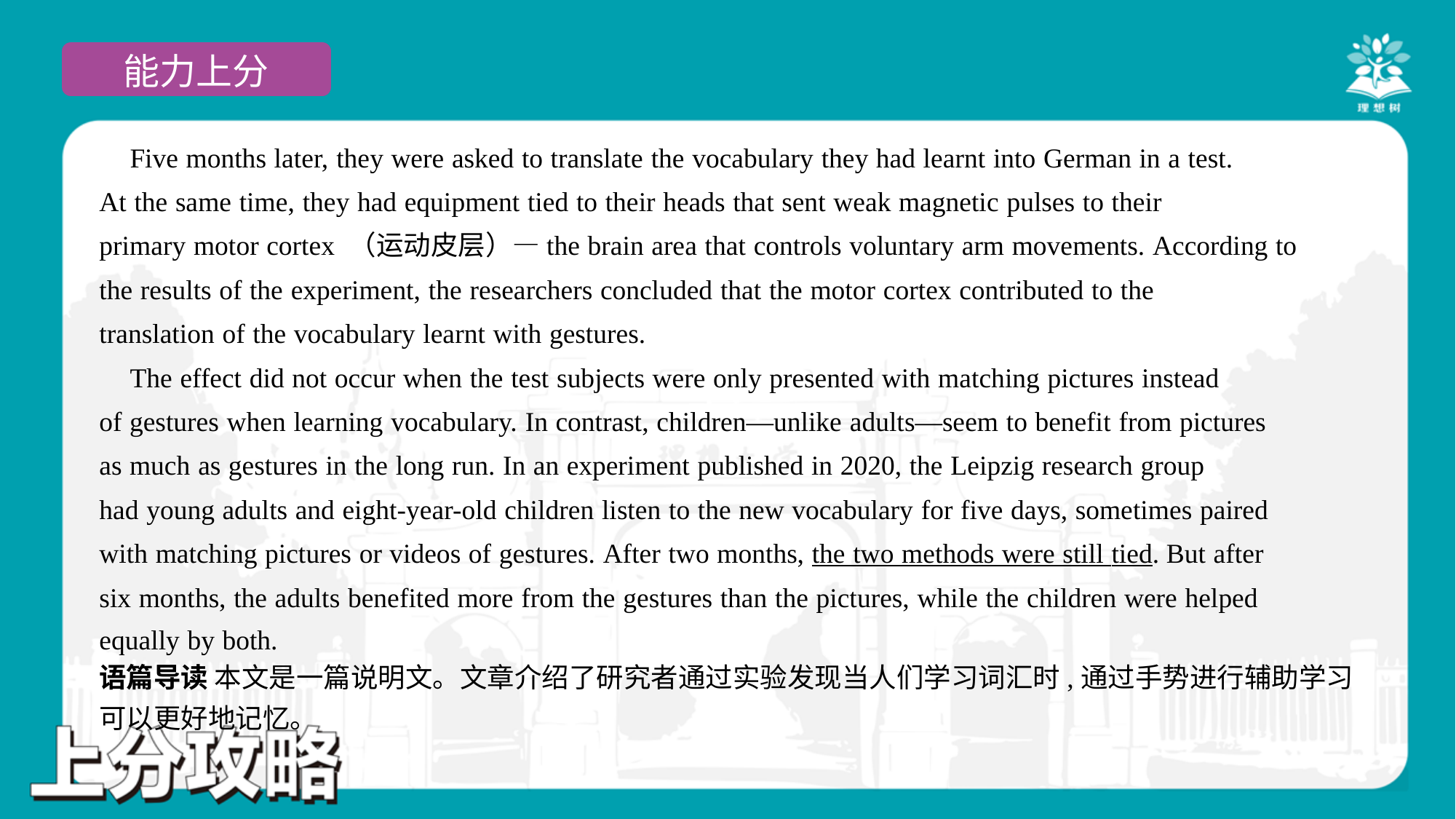

Five months later, they were asked to translate the vocabulary they had learnt into German in a test.
At the same time, they had equipment tied to their heads that sent weak magnetic pulses to their
primary motor cortex （运动皮层）—the brain area that controls voluntary arm movements. According to
the results of the experiment, the researchers concluded that the motor cortex contributed to the
translation of the vocabulary learnt with gestures.
    The effect did not occur when the test subjects were only presented with matching pictures instead
of gestures when learning vocabulary. In contrast, children—unlike adults—seem to benefit from pictures
as much as gestures in the long run. In an experiment published in 2020, the Leipzig research group
had young adults and eight-year-old children listen to the new vocabulary for five days, sometimes paired
with matching pictures or videos of gestures. After two months, the two methods were still tied. But after
six months, the adults benefited more from the gestures than the pictures, while the children were helped
equally by both.#5
语篇导读 本文是一篇说明文。文章介绍了研究者通过实验发现当人们学习词汇时,通过手势进行辅助学习
可以更好地记忆。